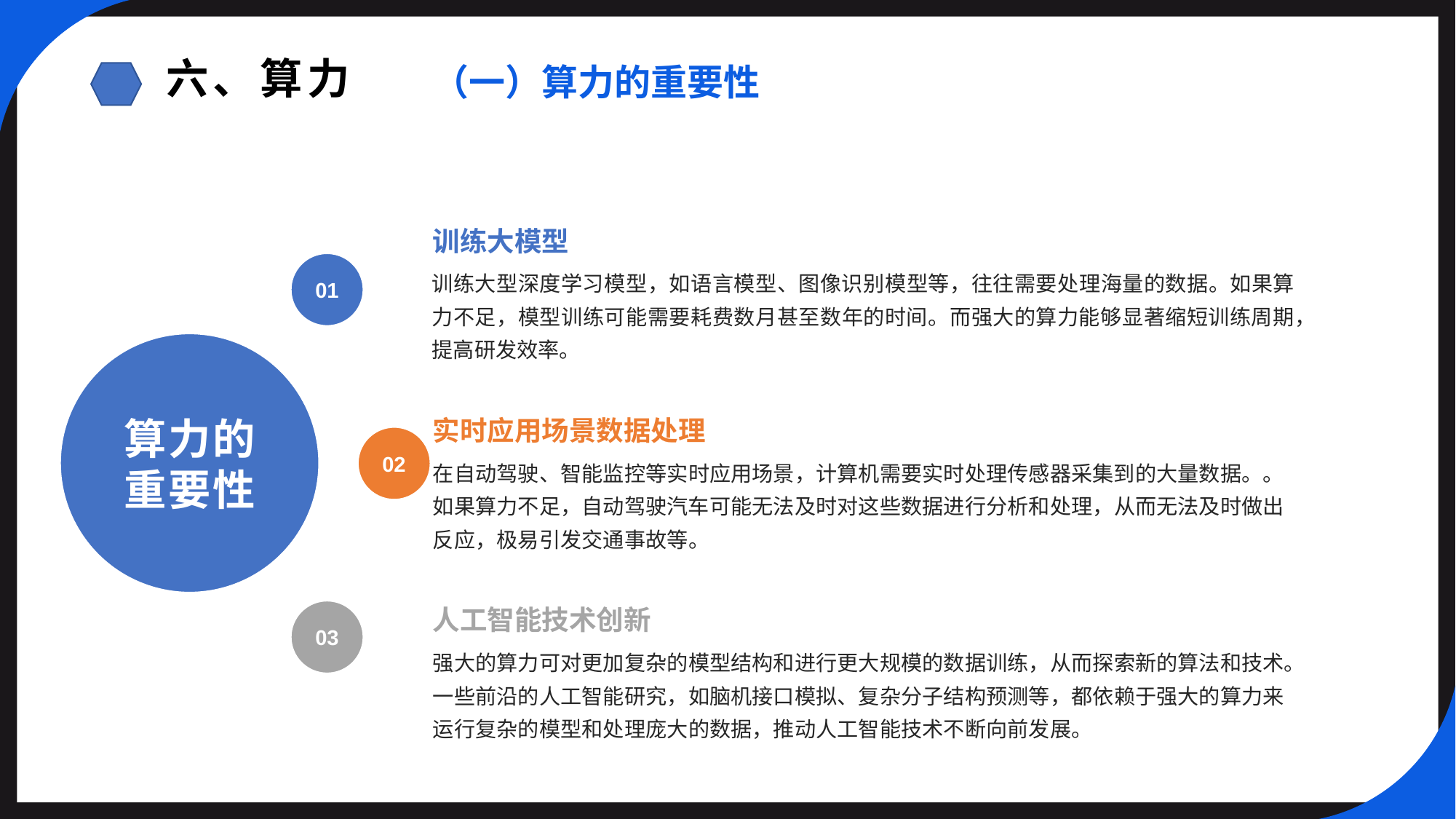

六、算力
（一）算力的重要性
训练大模型

01
训练大型深度学习模型，如语言模型、图像识别模型等，往往需要处理海量的数据。如果算力不足，模型训练可能需要耗费数月甚至数年的时间。而强大的算力能够显著缩短训练周期，提高研发效率。
算力的
重要性
实时应用场景数据处理
02
在自动驾驶、智能监控等实时应用场景，计算机需要实时处理传感器采集到的大量数据。。如果算力不足，自动驾驶汽车可能无法及时对这些数据进行分析和处理，从而无法及时做出反应，极易引发交通事故等。
人工智能技术创新
03
强大的算力可对更加复杂的模型结构和进行更大规模的数据训练，从而探索新的算法和技术。一些前沿的人工智能研究，如脑机接口模拟、复杂分子结构预测等，都依赖于强大的算力来运行复杂的模型和处理庞大的数据，推动人工智能技术不断向前发展。